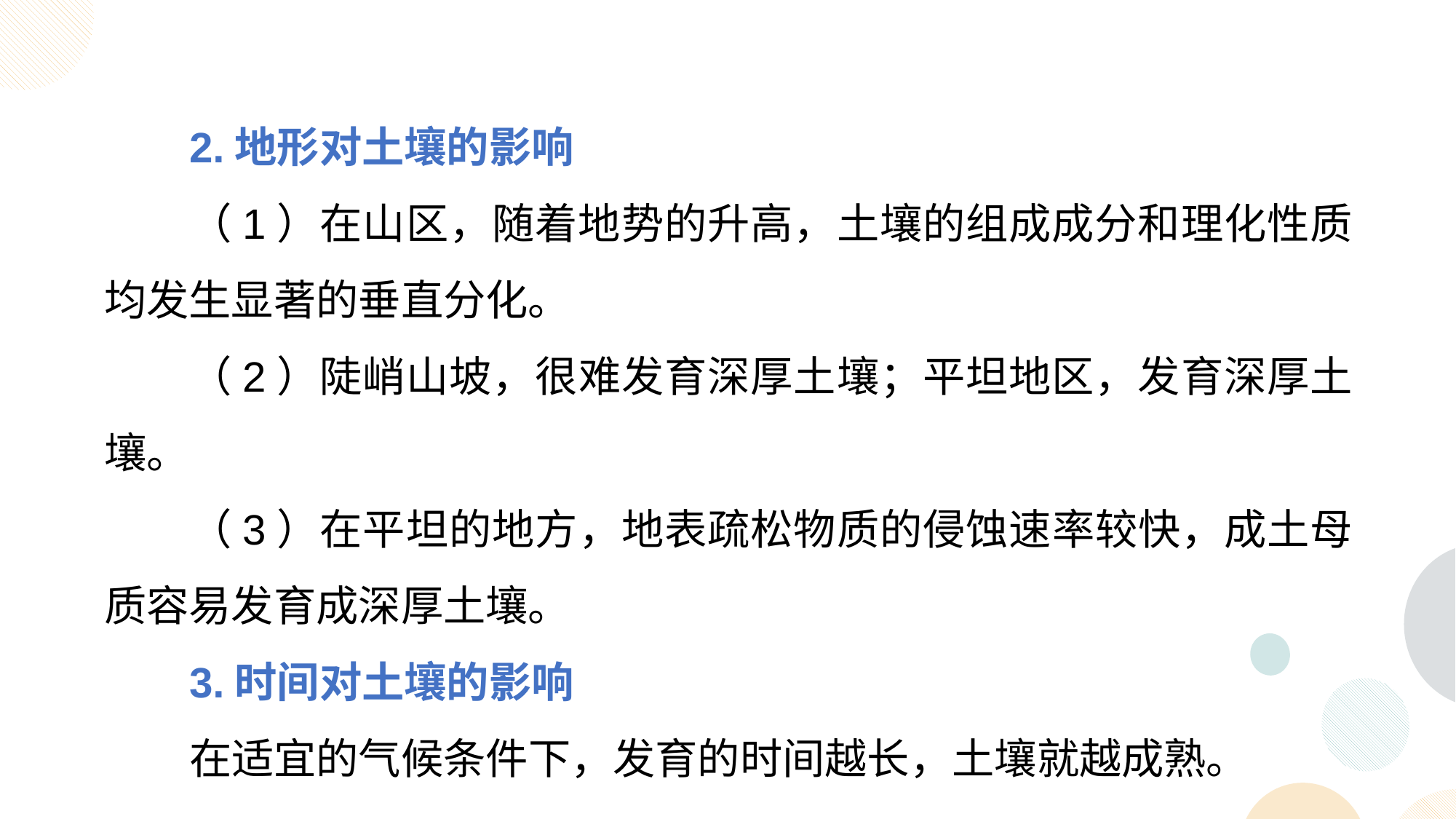

2.地形对土壤的影响
（1）在山区，随着地势的升高，土壤的组成成分和理化性质均发生显著的垂直分化。
（2）陡峭山坡，很难发育深厚土壤；平坦地区，发育深厚土壤。
（3）在平坦的地方，地表疏松物质的侵蚀速率较快，成土母质容易发育成深厚土壤。
3.时间对土壤的影响
在适宜的气候条件下，发育的时间越长，土壤就越成熟。